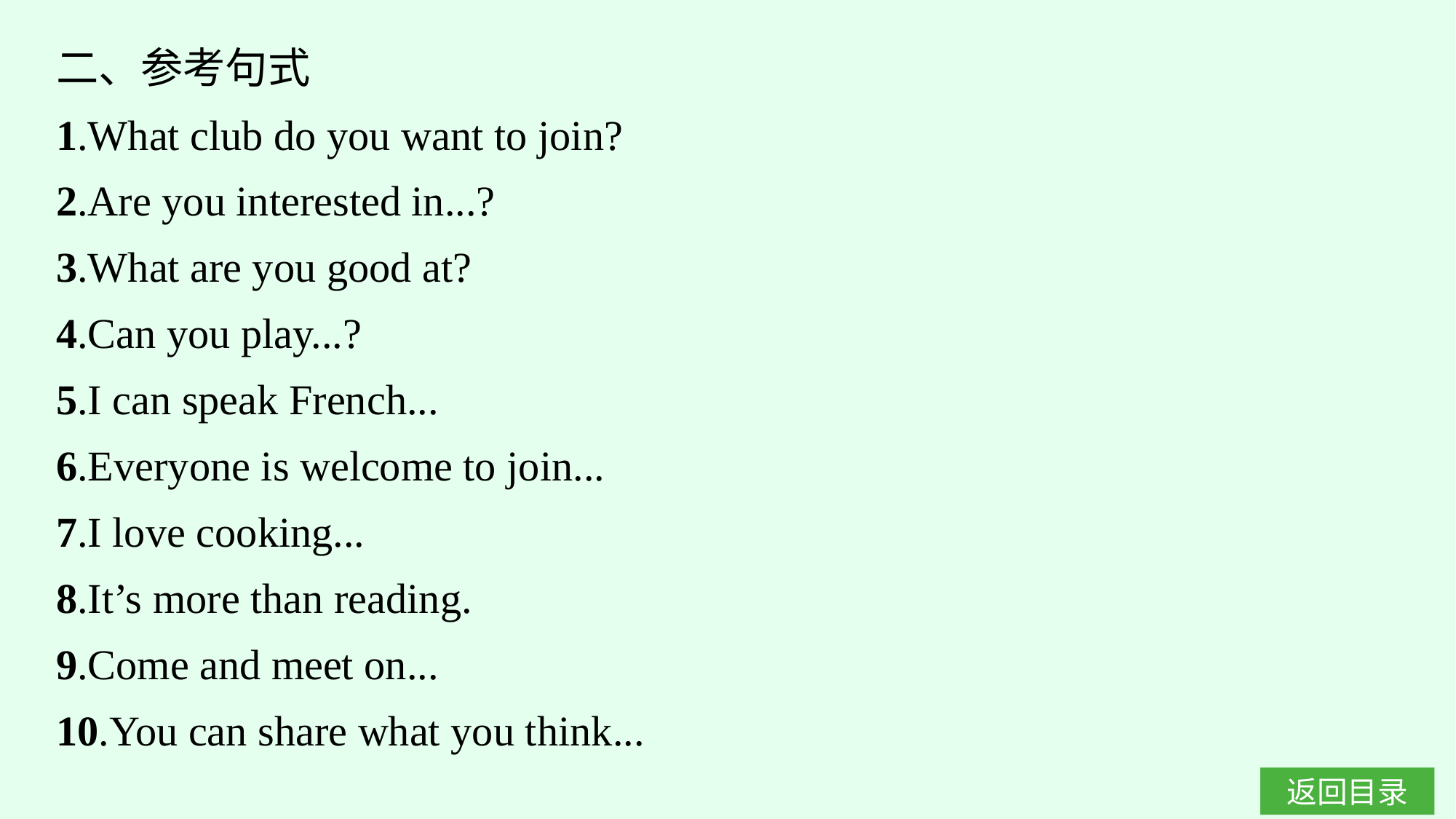

二、参考句式
1.What club do you want to join?
2.Are you interested in...?
3.What are you good at?
4.Can you play...?
5.I can speak French...
6.Everyone is welcome to join...
7.I love cooking...
8.It’s more than reading.
9.Come and meet on...
10.You can share what you think...